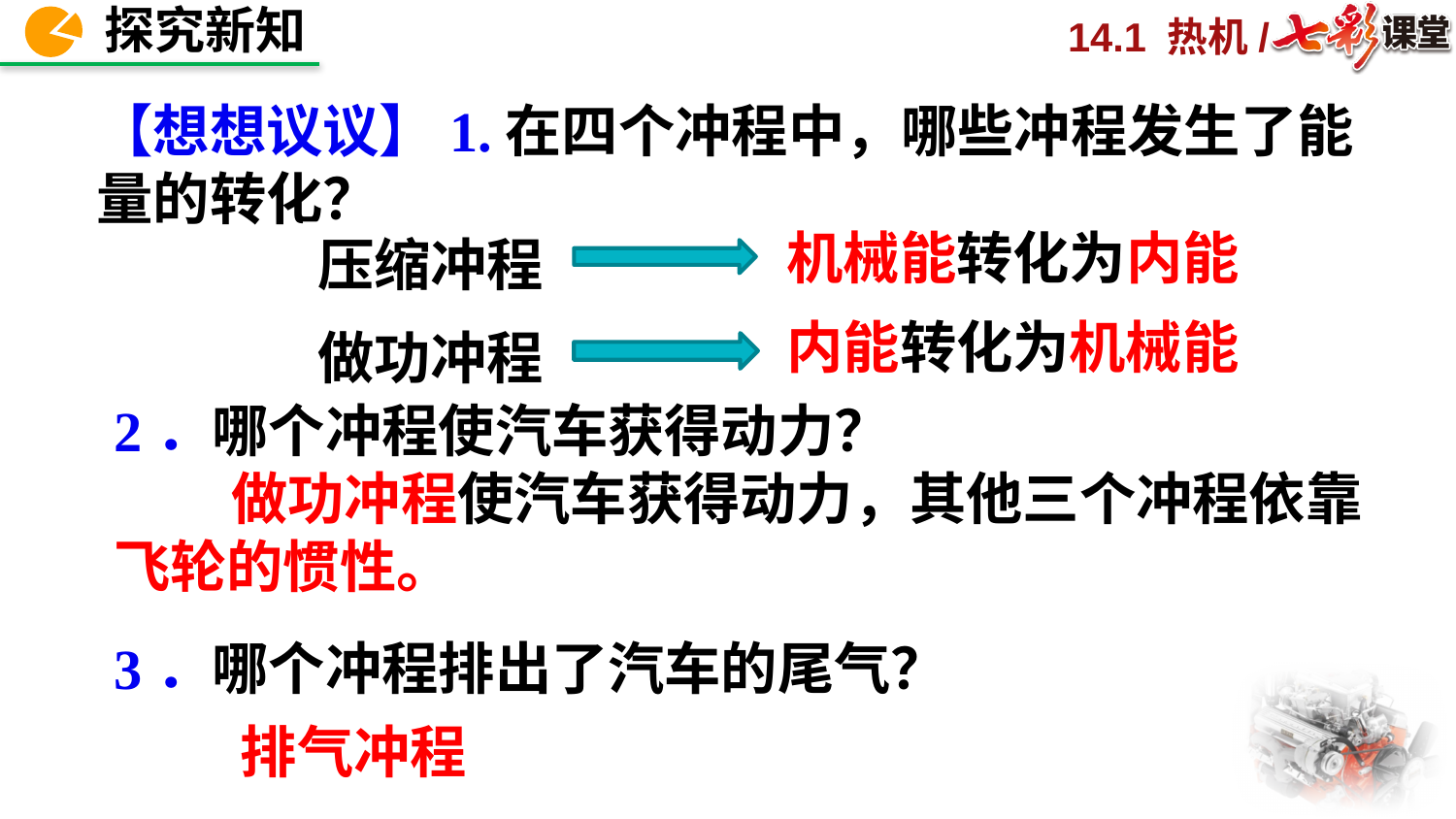

【想想议议】1.在四个冲程中，哪些冲程发生了能量的转化？
机械能转化为内能
压缩冲程

内能转化为机械能
做功冲程

2．哪个冲程使汽车获得动力？
         做功冲程使汽车获得动力，其他三个冲程依靠飞轮的惯性。
3．哪个冲程排出了汽车的尾气？
排气冲程